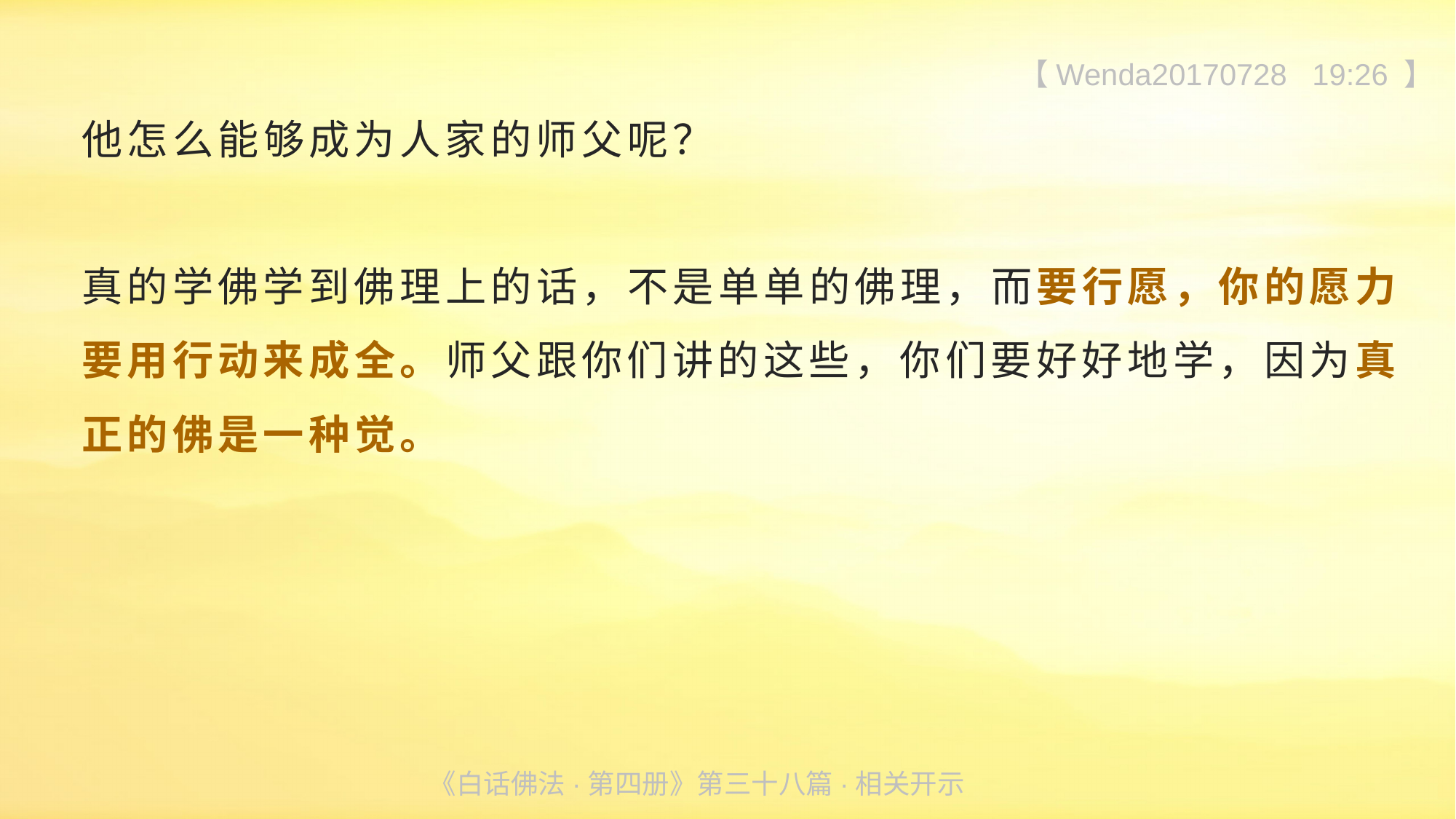

【Wenda20170728   19:26 】
他怎么能够成为人家的师父呢？

真的学佛学到佛理上的话，不是单单的佛理，而要行愿，你的愿力要用行动来成全。师父跟你们讲的这些，你们要好好地学，因为真正的佛是一种觉。

《白话佛法·第四册》第三十八篇·相关开示